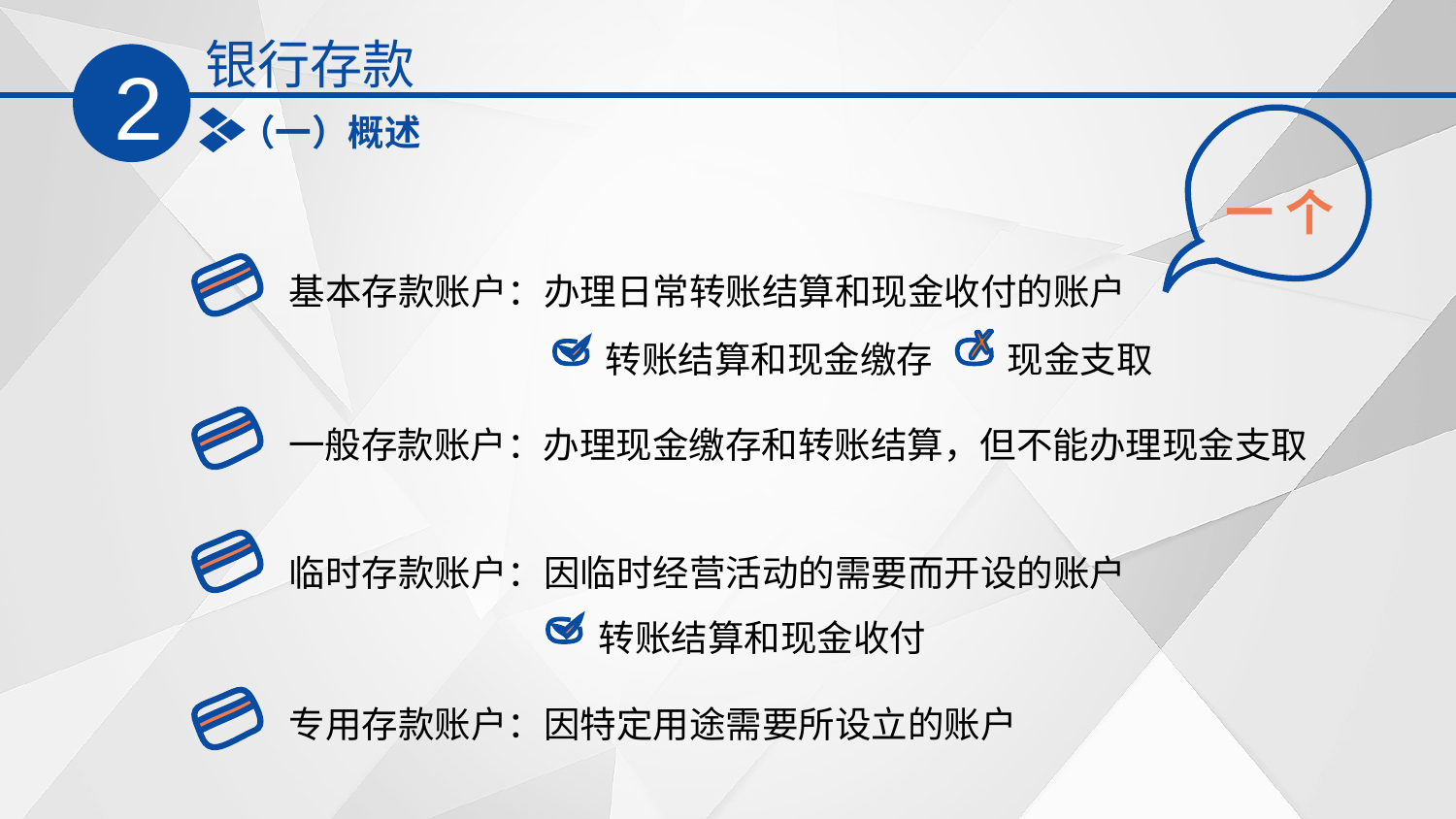

银行存款
2

（一）概述

一 个
基本存款账户：办理日常转账结算和现金收付的账户

     转账结算和现金缴存         现金支取

一般存款账户：办理现金缴存和转账结算，但不能办理现金支取

临时存款账户：因临时经营活动的需要而开设的账户

     转账结算和现金收付

专用存款账户：因特定用途需要所设立的账户